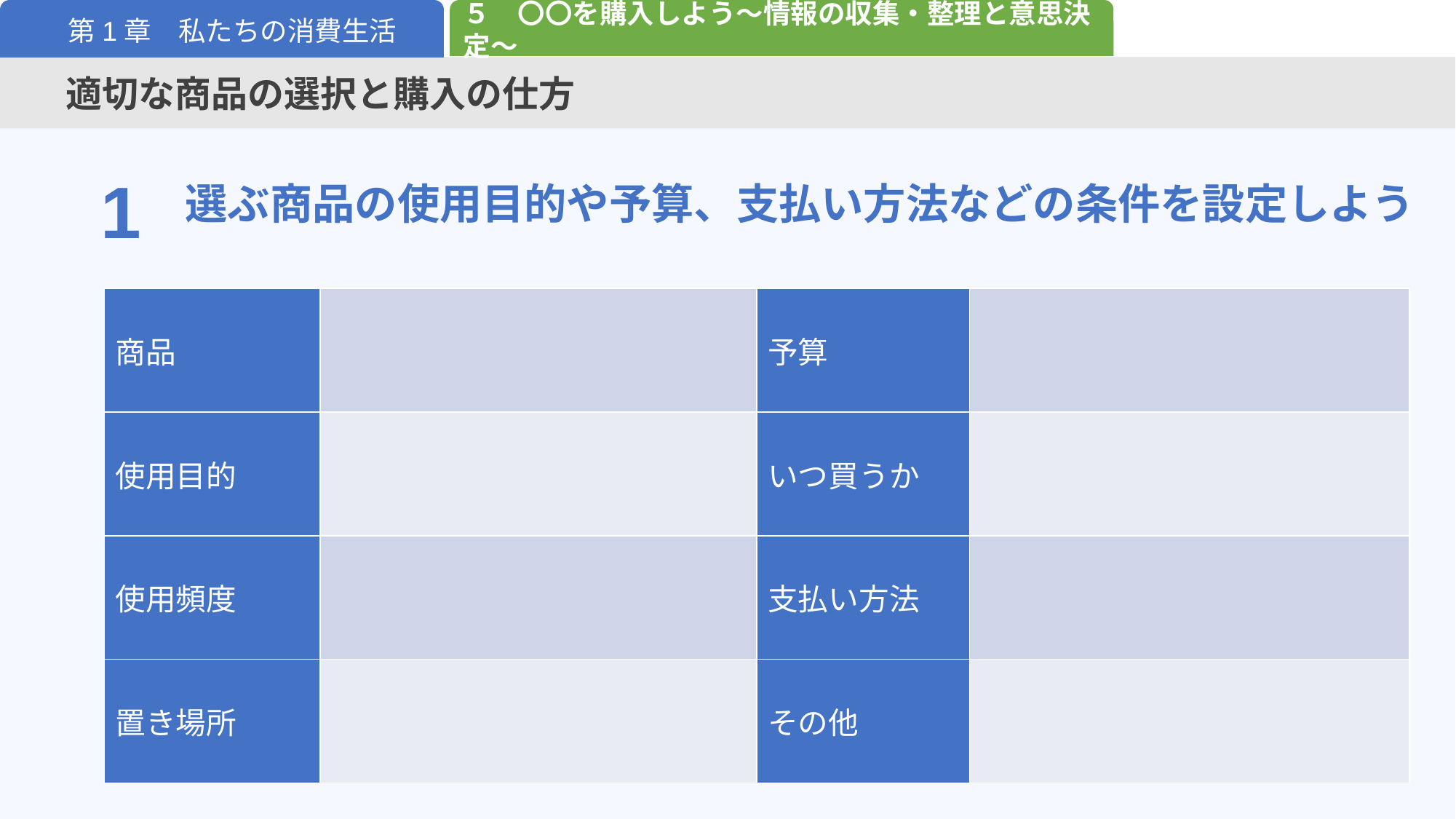

５　〇〇を購入しよう～情報の収集・整理と意思決定～
第1章　私たちの消費生活
適切な商品の選択と購入の仕方
選ぶ商品の使用目的や予算、支払い方法などの条件を設定しよう
1
| 商品 |  | 予算 |  |
| --- | --- | --- | --- |
| 使用目的 |  | いつ買うか |  |
| 使用頻度 |  | 支払い方法 |  |
| 置き場所 |  | その他 |  |